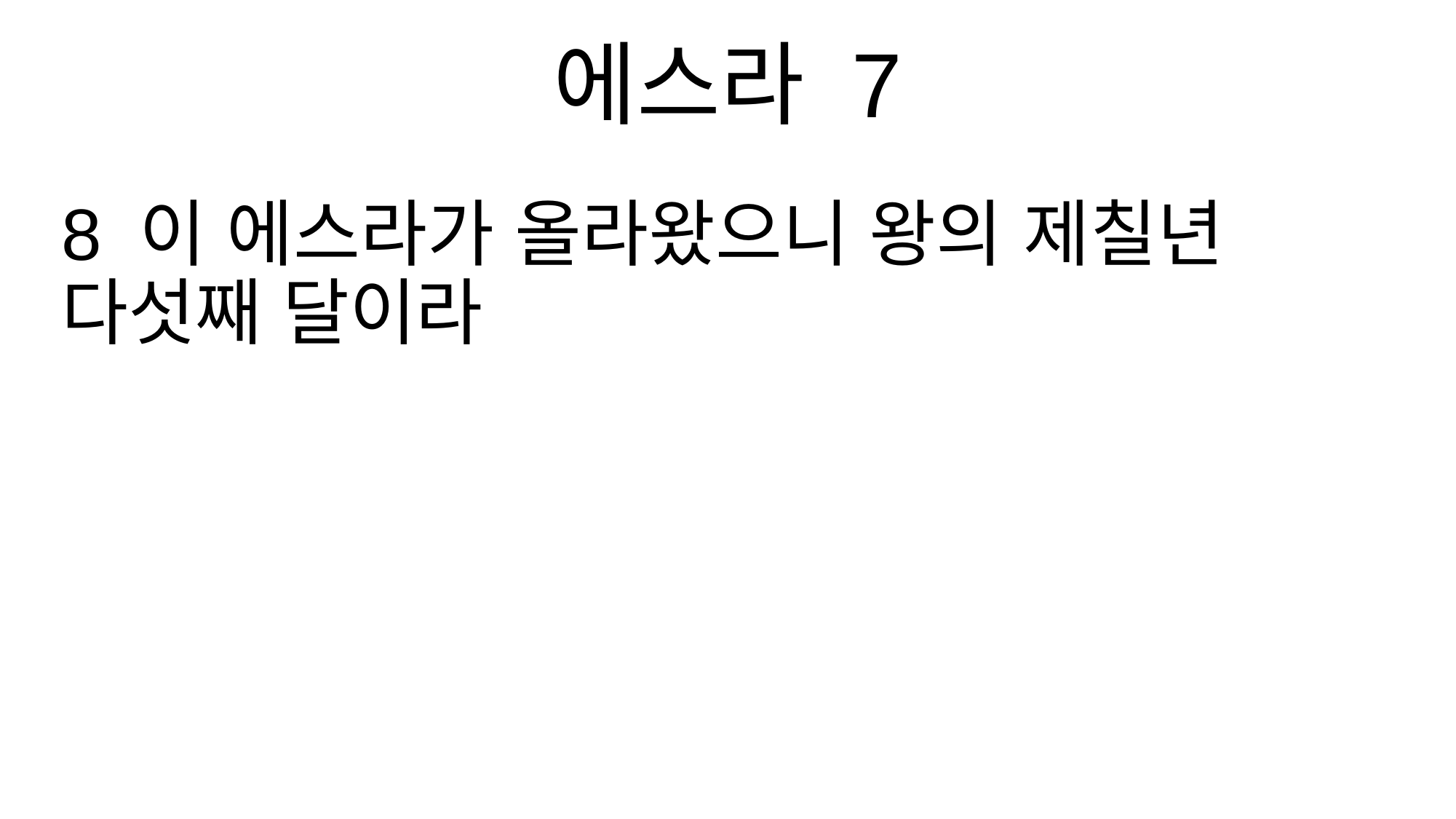

에스라 7
8 이 에스라가 올라왔으니 왕의 제칠년 다섯째 달이라